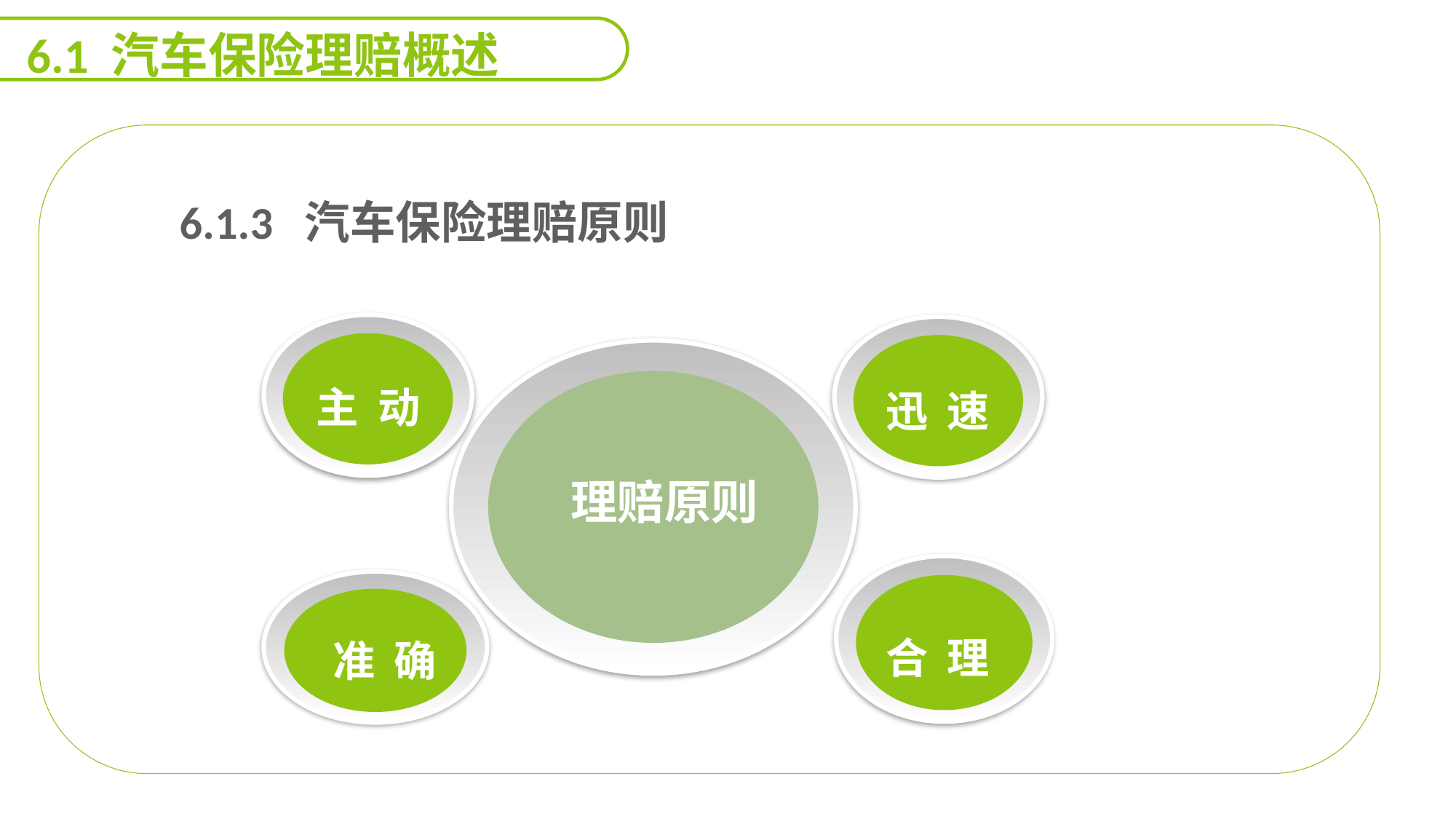

6.1 汽车保险理赔概述

 6.1.3  汽车保险理赔原则

能力
目标

理赔原则
主  动
迅  速

合  理
准  确
延迟符